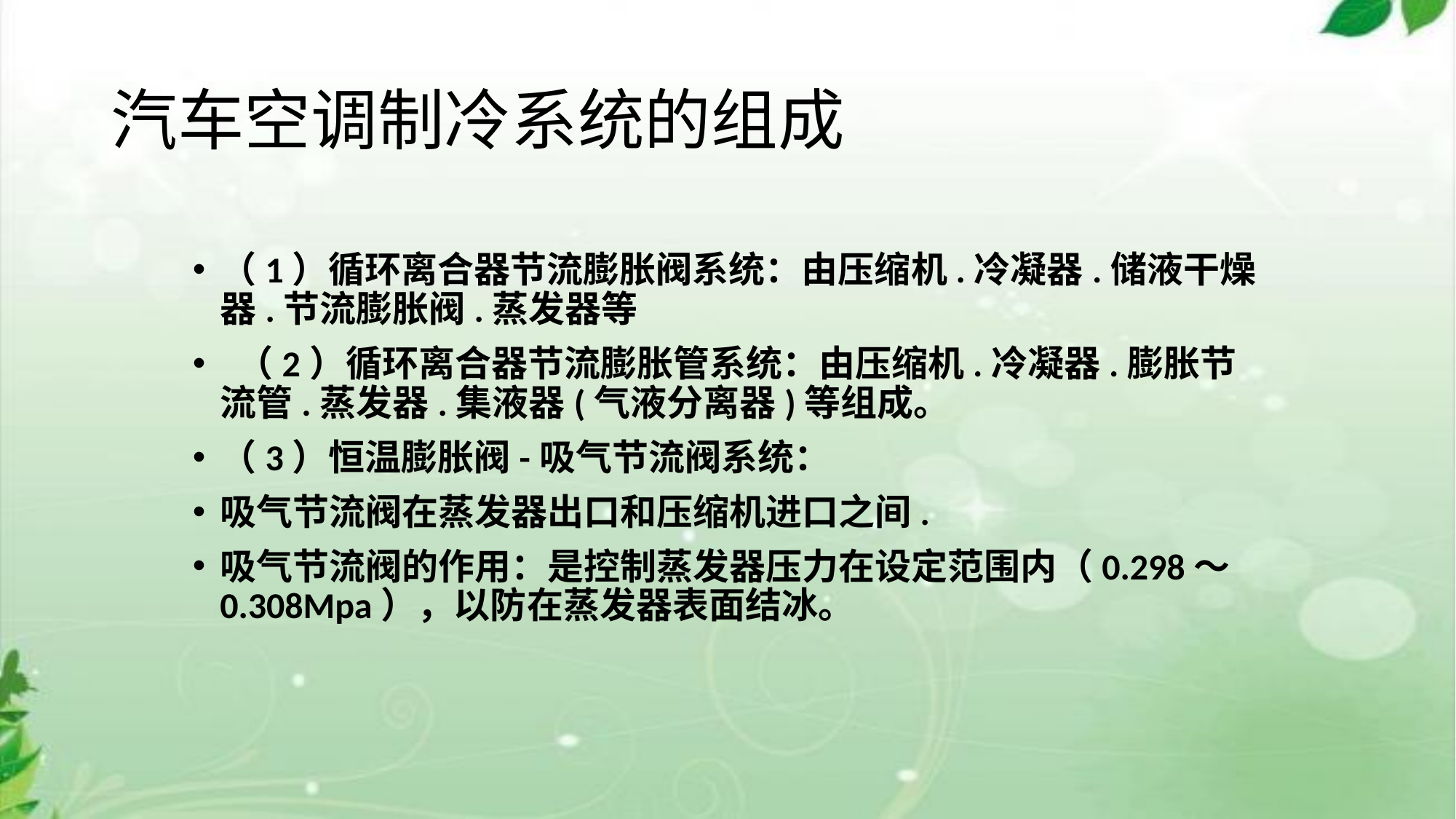

# 汽车空调制冷系统的组成
（1）循环离合器节流膨胀阀系统：由压缩机.冷凝器.储液干燥器.节流膨胀阀.蒸发器等
 （2）循环离合器节流膨胀管系统：由压缩机.冷凝器.膨胀节 流管.蒸发器.集液器(气液分离器)等组成。
（3）恒温膨胀阀-吸气节流阀系统：
吸气节流阀在蒸发器出口和压缩机进口之间.
吸气节流阀的作用：是控制蒸发器压力在设定范围内（0.298～0.308Mpa），以防在蒸发器表面结冰。